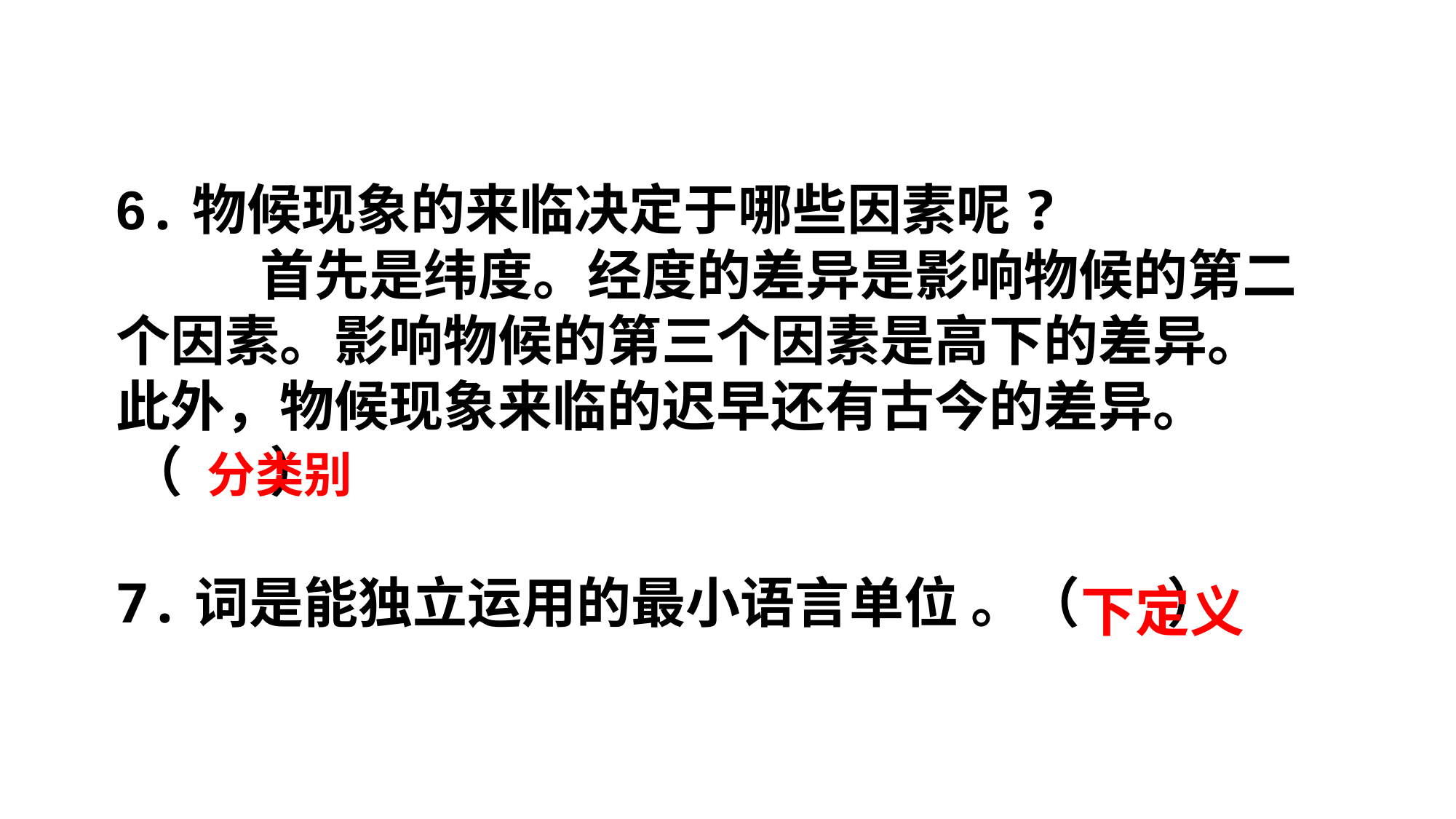

6.物候现象的来临决定于哪些因素呢?
    首先是纬度。经度的差异是影响物候的第二个因素。影响物候的第三个因素是高下的差异。此外，物候现象来临的迟早还有古今的差异。          （       ）

7.词是能独立运用的最小语言单位 。（       ）

分类别
下定义